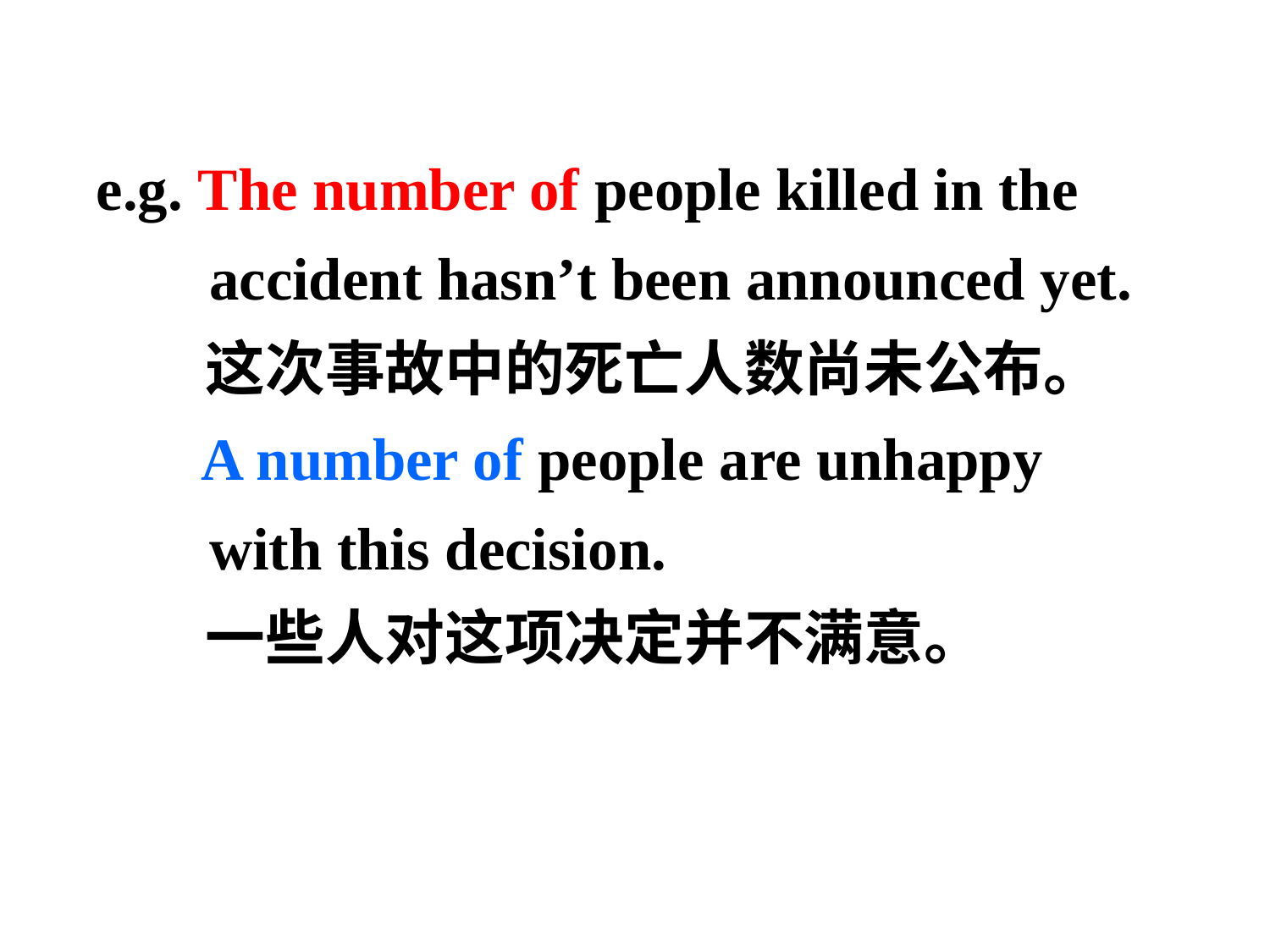

e.g. The number of people killed in the accident hasn’t been announced yet.
       这次事故中的死亡人数尚未公布。
       A number of people are unhappy with this decision.
       一些人对这项决定并不满意。